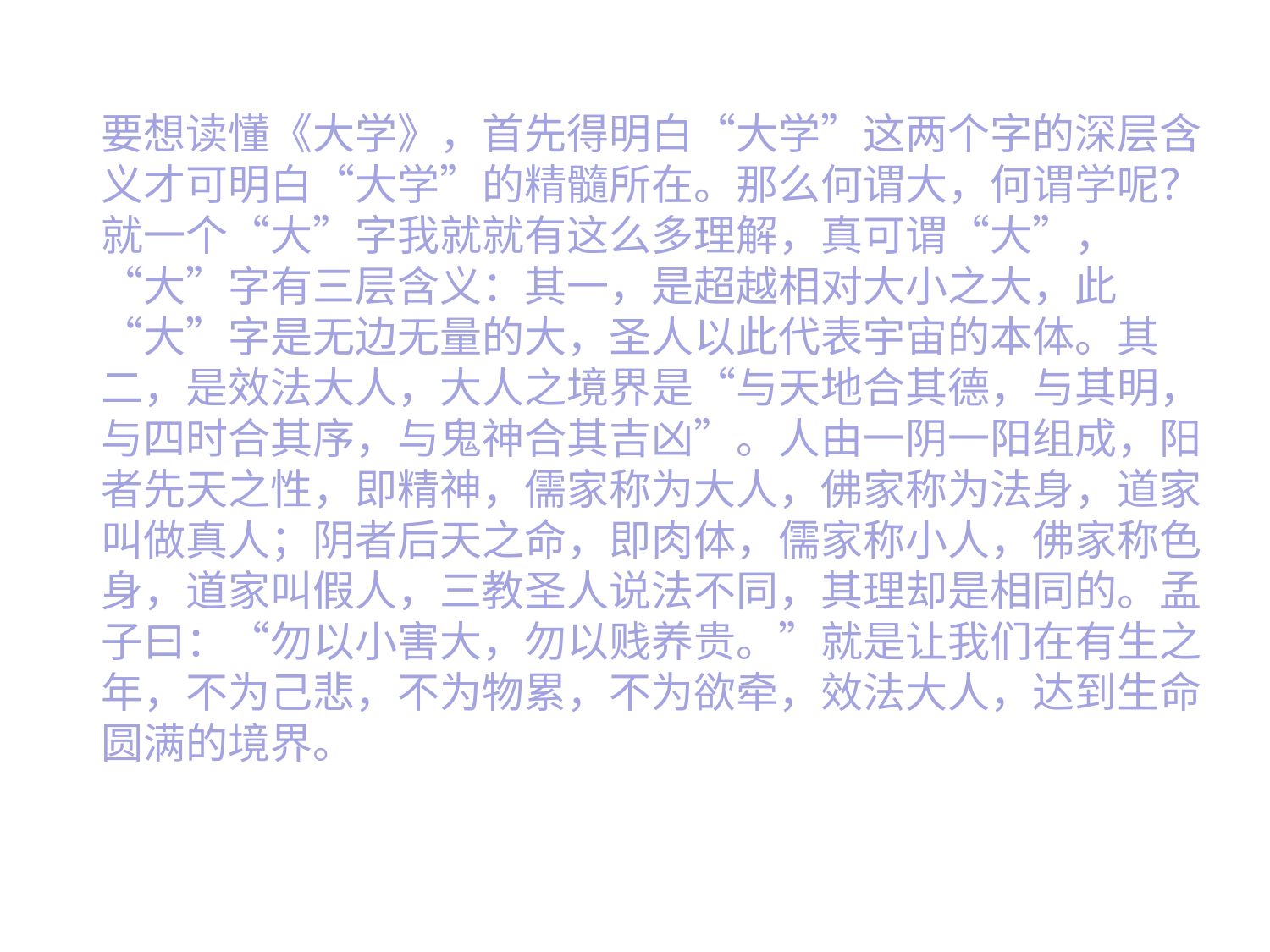

要想读懂《大学》，首先得明白“大学”这两个字的深层含义才可明白“大学”的精髓所在。那么何谓大，何谓学呢？就一个“大”字我就就有这么多理解，真可谓“大”，“大”字有三层含义：其一，是超越相对大小之大，此“大”字是无边无量的大，圣人以此代表宇宙的本体。其二，是效法大人，大人之境界是“与天地合其德，与其明，与四时合其序，与鬼神合其吉凶”。人由一阴一阳组成，阳者先天之性，即精神，儒家称为大人，佛家称为法身，道家叫做真人；阴者后天之命，即肉体，儒家称小人，佛家称色身，道家叫假人，三教圣人说法不同，其理却是相同的。孟子曰：“勿以小害大，勿以贱养贵。”就是让我们在有生之年，不为己悲，不为物累，不为欲牵，效法大人，达到生命圆满的境界。